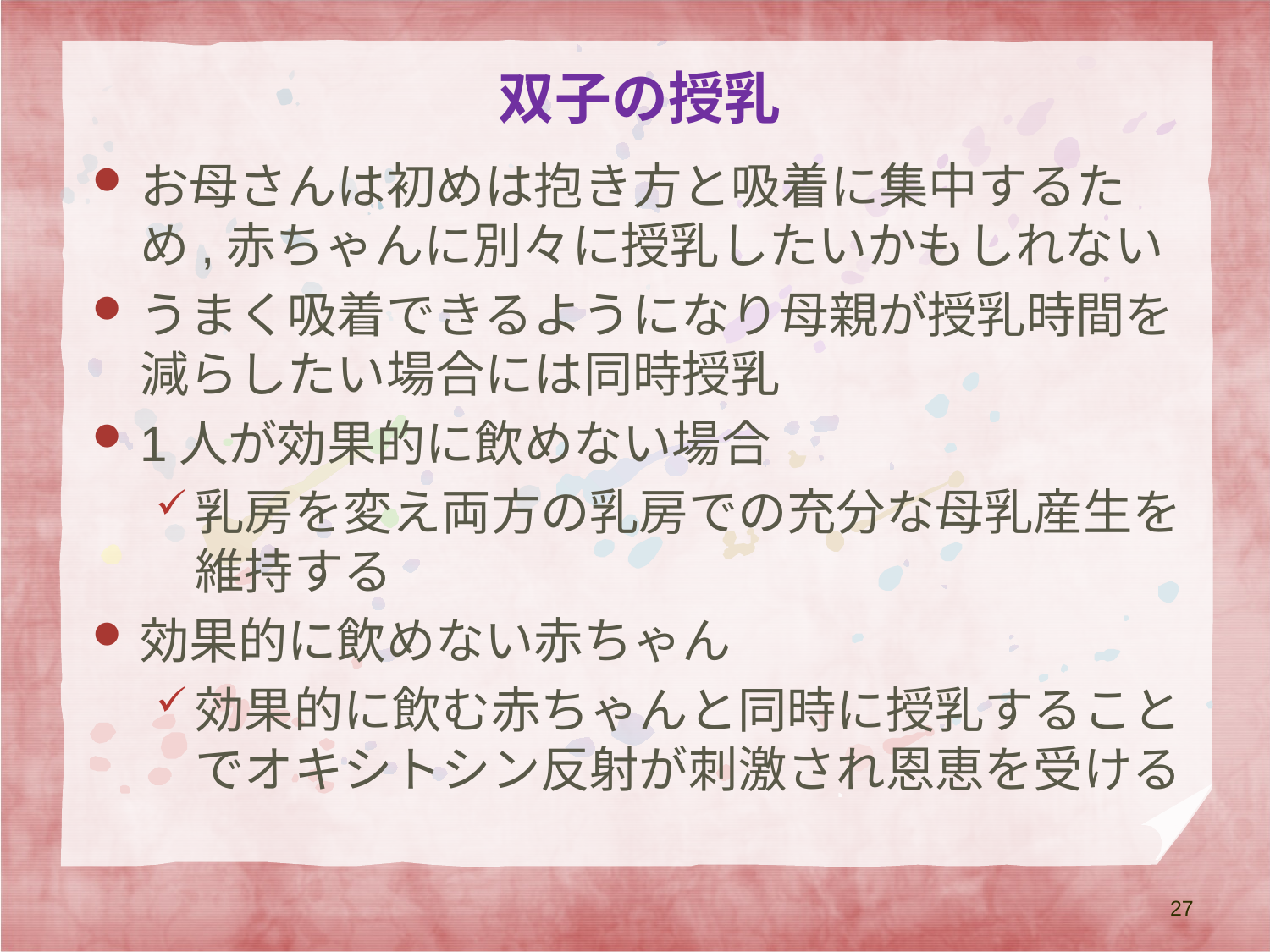

# 双子の授乳
お母さんは初めは抱き方と吸着に集中するため,赤ちゃんに別々に授乳したいかもしれない
うまく吸着できるようになり母親が授乳時間を減らしたい場合には同時授乳
1人が効果的に飲めない場合
乳房を変え両方の乳房での充分な母乳産生を維持する
効果的に飲めない赤ちゃん
効果的に飲む赤ちゃんと同時に授乳することでオキシトシン反射が刺激され恩恵を受ける

27